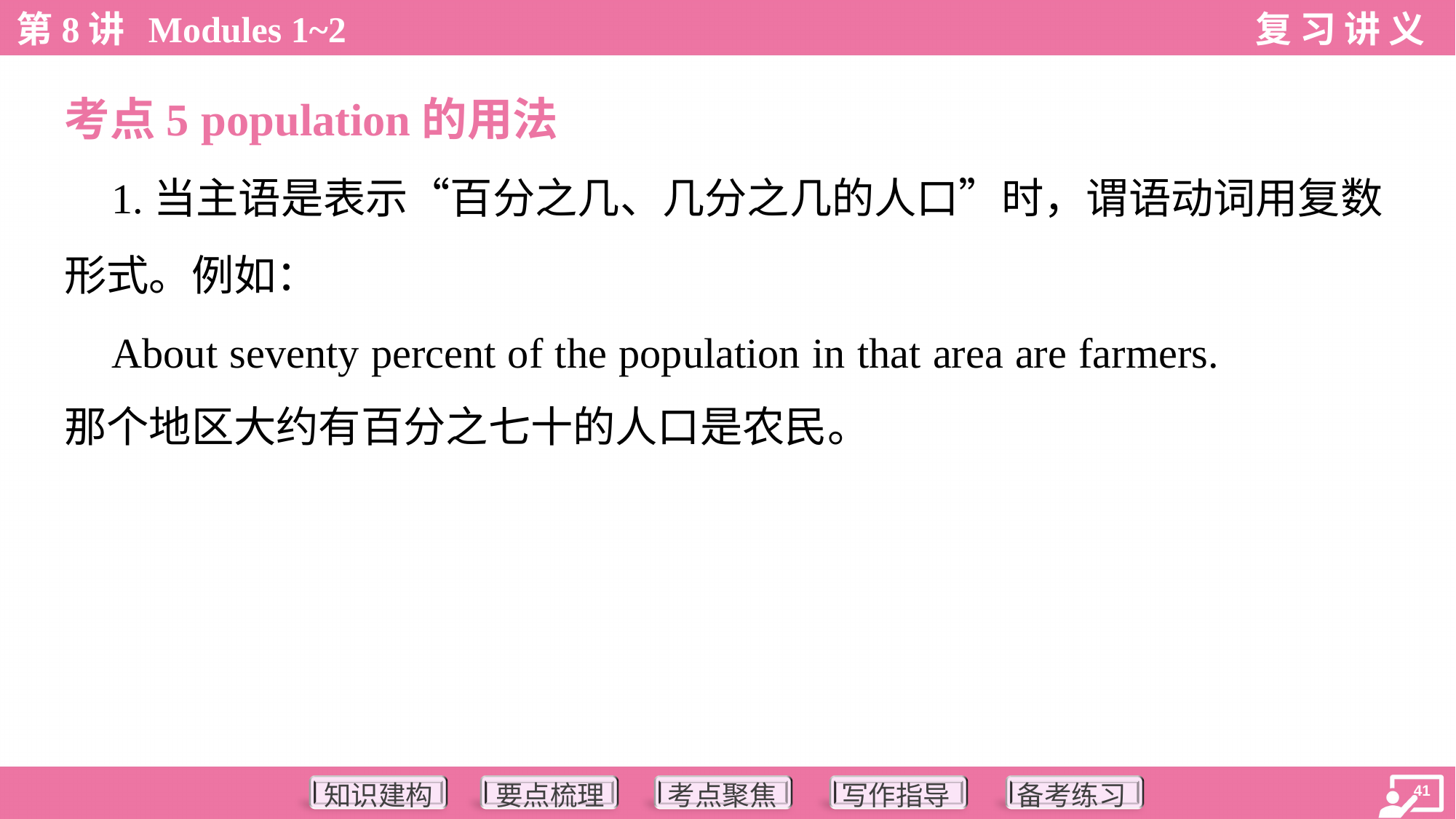

考点5 population的用法
    1.当主语是表示“百分之几、几分之几的人口”时，谓语动词用复数
形式。例如：
    About seventy percent of the population in that area are farmers.
那个地区大约有百分之七十的人口是农民。